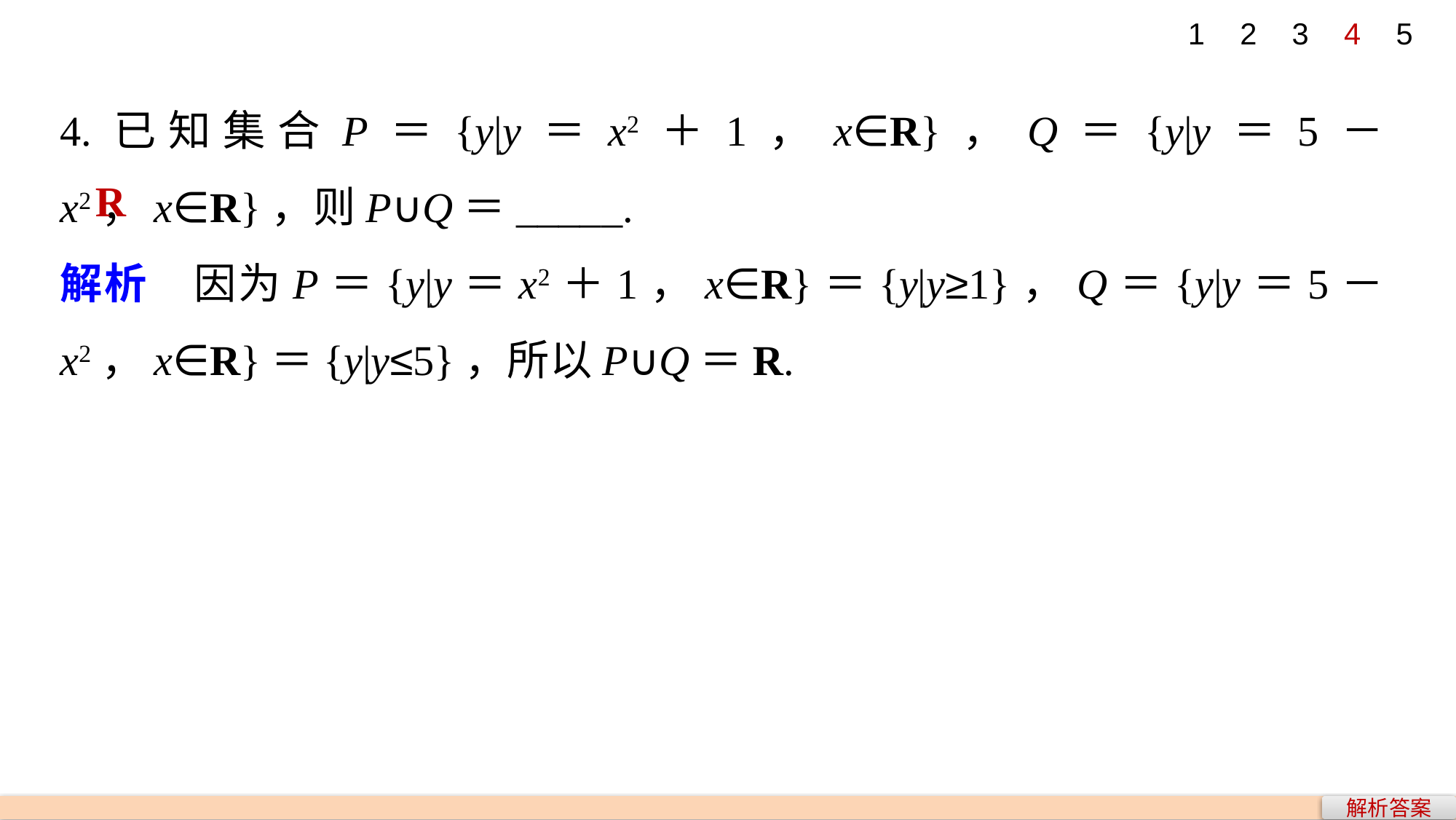

1
2
3
4
5
4.已知集合P＝{y|y＝x2＋1，x∈R}，Q＝{y|y＝5－x2，x∈R}，则P∪Q＝_____.
解析　因为P＝{y|y＝x2＋1，x∈R}＝{y|y≥1}，Q＝{y|y＝5－x2，x∈R}＝{y|y≤5}，所以P∪Q＝R.
R
解析答案